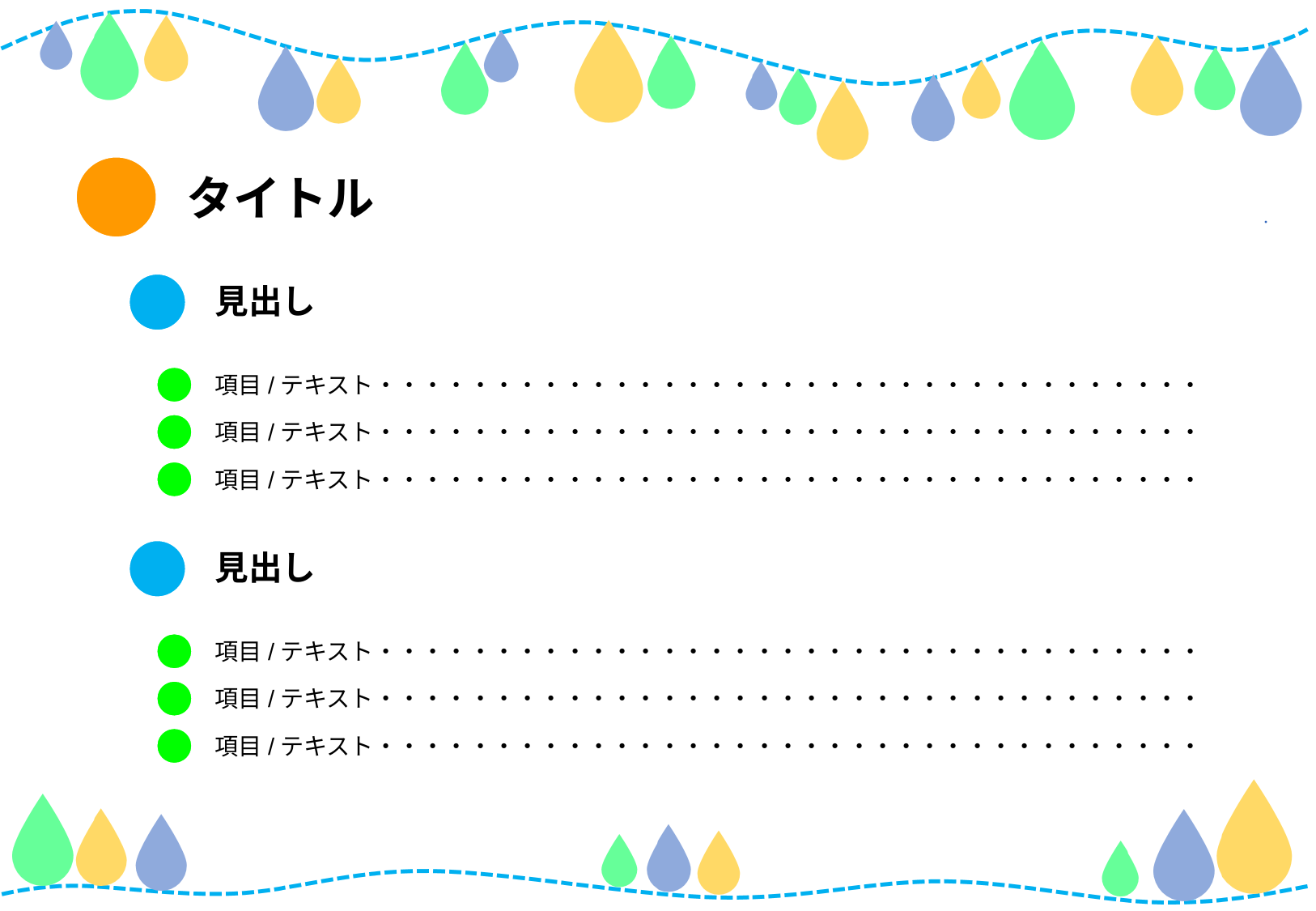

タイトル

見出し
項目/テキスト・・・・・・・・・・・・・・・・・・・・・・・・・・・・・・・・・・・

項目/テキスト・・・・・・・・・・・・・・・・・・・・・・・・・・・・・・・・・・・

項目/テキスト・・・・・・・・・・・・・・・・・・・・・・・・・・・・・・・・・・・

見出し
項目/テキスト・・・・・・・・・・・・・・・・・・・・・・・・・・・・・・・・・・・

項目/テキスト・・・・・・・・・・・・・・・・・・・・・・・・・・・・・・・・・・・

項目/テキスト・・・・・・・・・・・・・・・・・・・・・・・・・・・・・・・・・・・